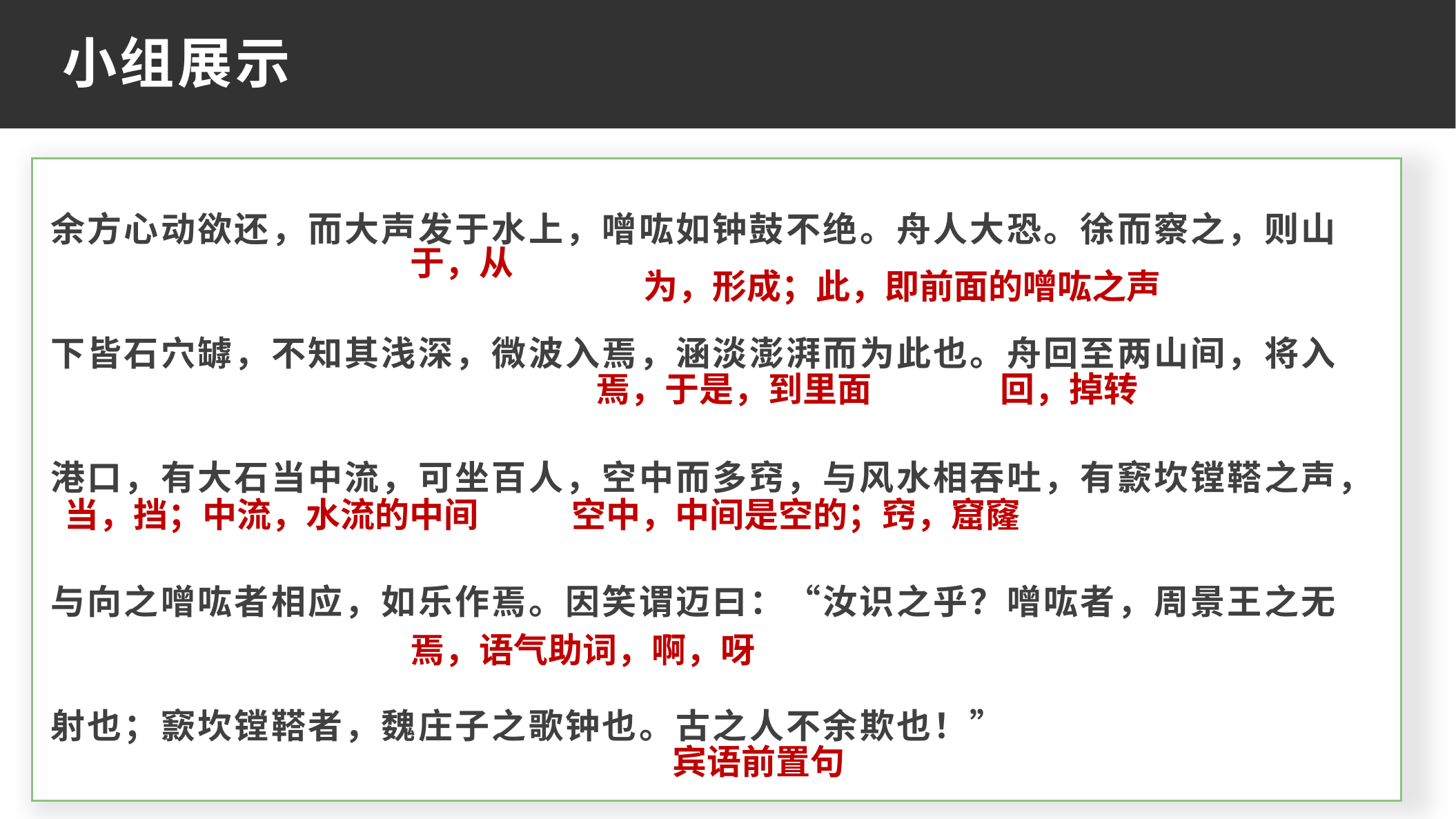

小组展示
余方心动欲还，而大声发于水上，噌吰如钟鼓不绝。舟人大恐。徐而察之，则山下皆石穴罅，不知其浅深，微波入焉，涵淡澎湃而为此也。舟回至两山间，将入港口，有大石当中流，可坐百人，空中而多窍，与风水相吞吐，有窾坎镗鞳之声，与向之噌吰者相应，如乐作焉。因笑谓迈曰：“汝识之乎？噌吰者，周景王之无射也；窾坎镗鞳者，魏庄子之歌钟也。古之人不余欺也！”

于，从
为，形成；此，即前面的噌吰之声
焉，于是，到里面
回，掉转
当，挡；中流，水流的中间
空中，中间是空的；窍，窟窿
焉，语气助词，啊，呀
宾语前置句